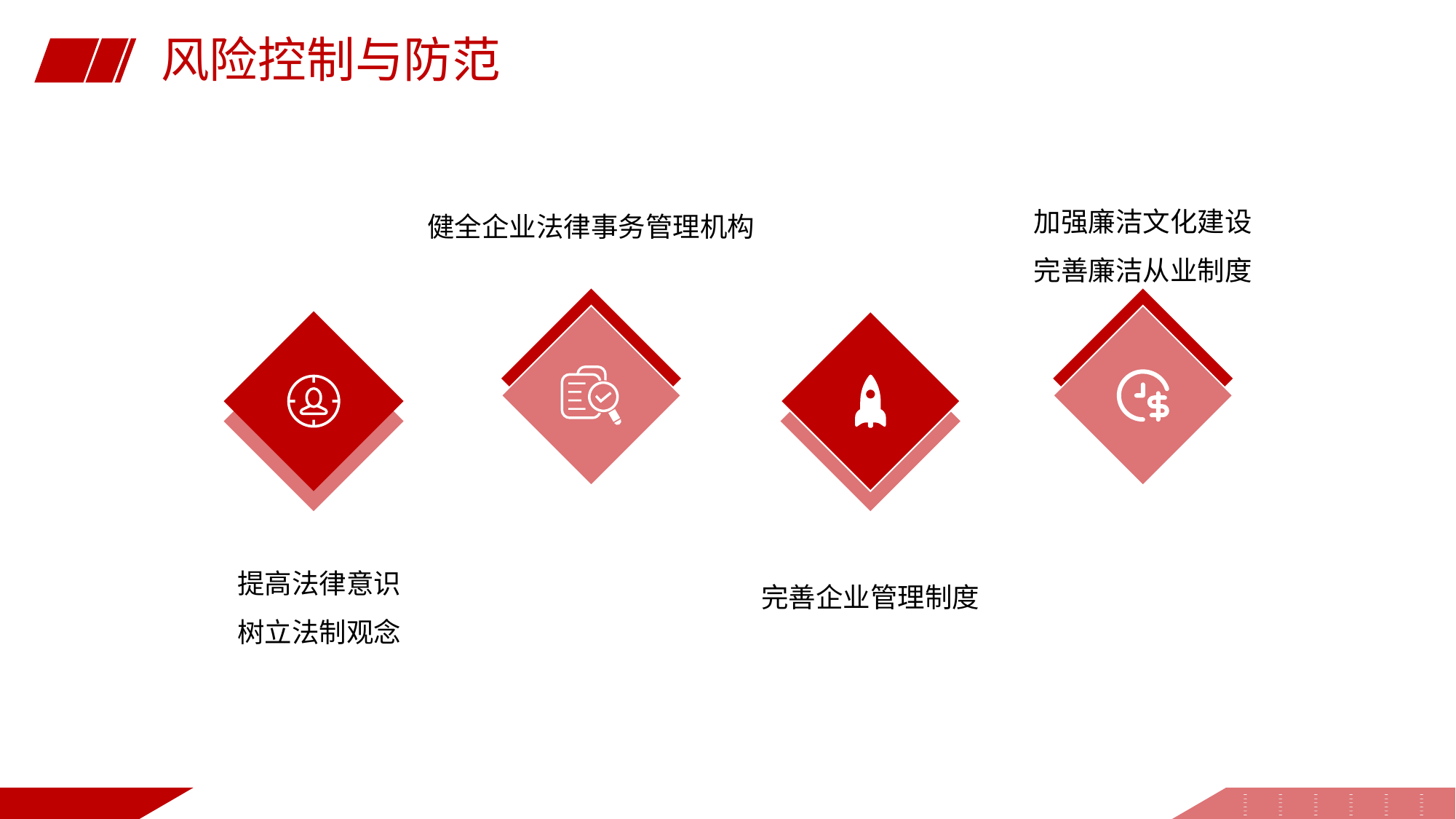

风险控制与防范
加强廉洁文化建设
完善廉洁从业制度
健全企业法律事务管理机构

提高法律意识
树立法制观念
完善企业管理制度